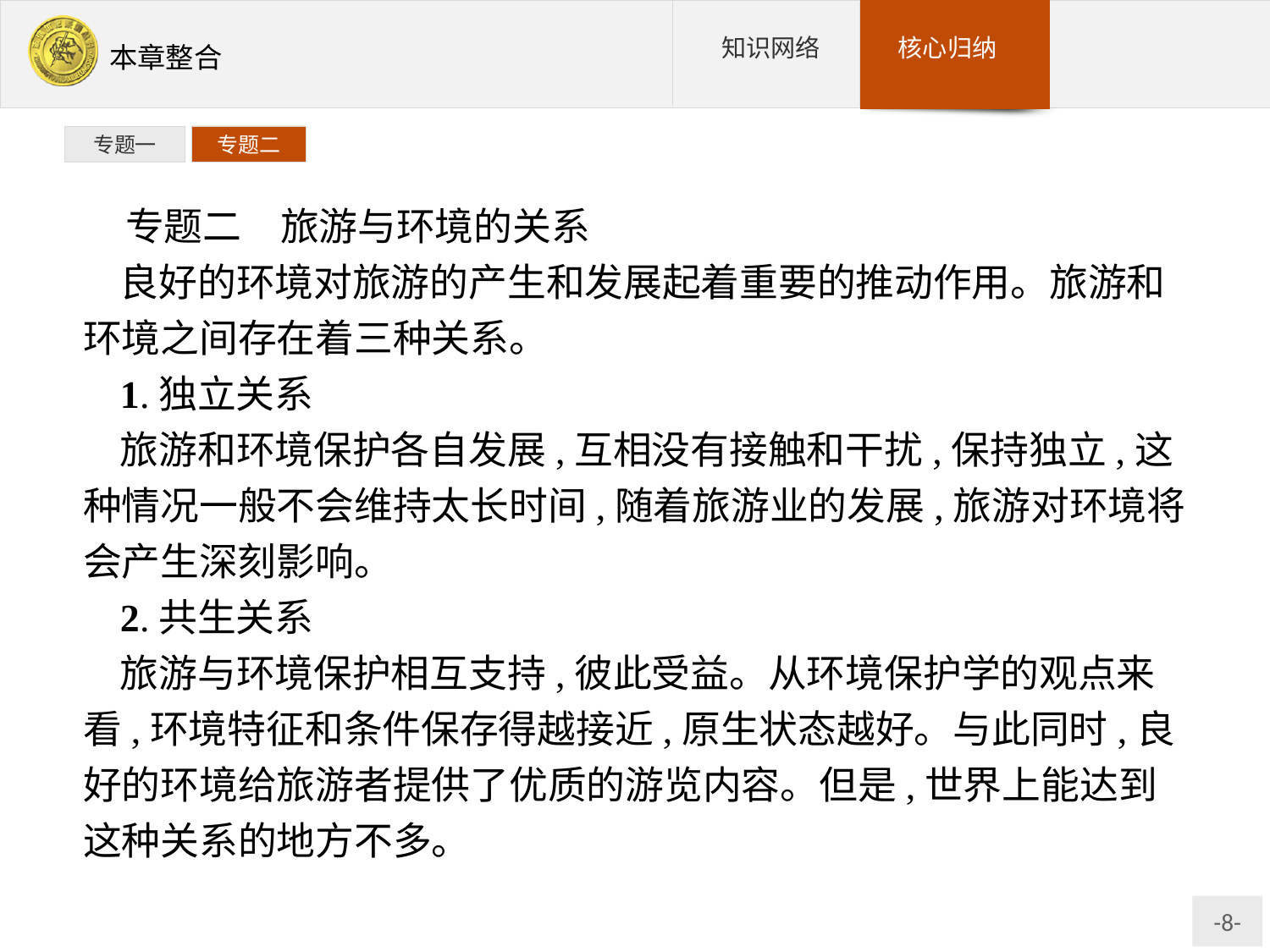

专题一
专题二
专题二　旅游与环境的关系
良好的环境对旅游的产生和发展起着重要的推动作用。旅游和环境之间存在着三种关系。
1.独立关系
旅游和环境保护各自发展,互相没有接触和干扰,保持独立,这种情况一般不会维持太长时间,随着旅游业的发展,旅游对环境将会产生深刻影响。
2.共生关系
旅游与环境保护相互支持,彼此受益。从环境保护学的观点来看,环境特征和条件保存得越接近,原生状态越好。与此同时,良好的环境给旅游者提供了优质的游览内容。但是,世界上能达到这种关系的地方不多。